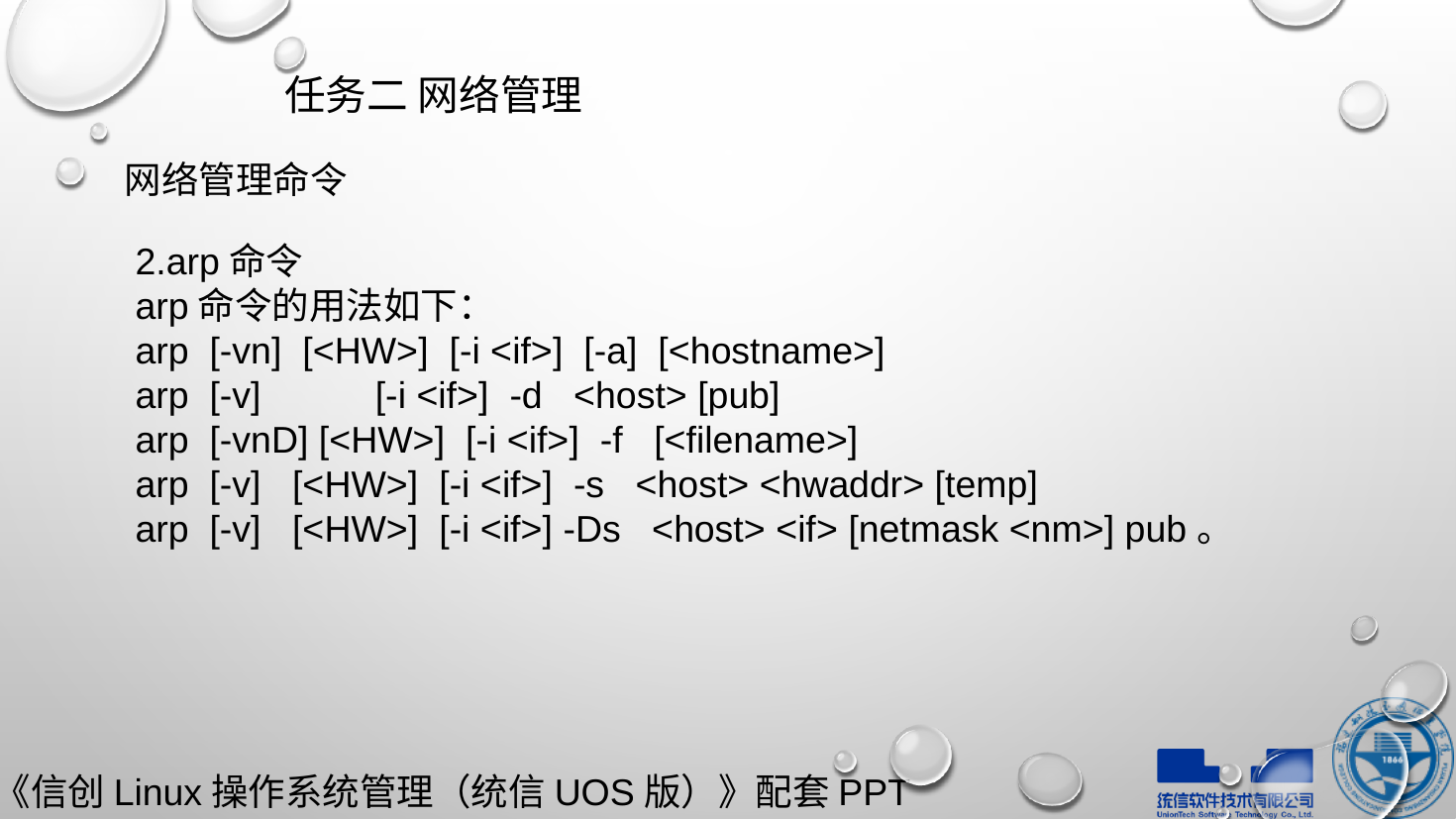

任务二 网络管理
网络管理命令
2.arp命令
arp命令的用法如下：
arp  [-vn]  [<HW>]  [-i <if>]  [-a]  [<hostname>]
arp  [-v]           [-i <if>]  -d   <host> [pub]
arp  [-vnD] [<HW>]  [-i <if>]  -f   [<filename>]
arp  [-v]   [<HW>]  [-i <if>]  -s   <host> <hwaddr> [temp]
arp  [-v]   [<HW>]  [-i <if>] -Ds   <host> <if> [netmask <nm>] pub。